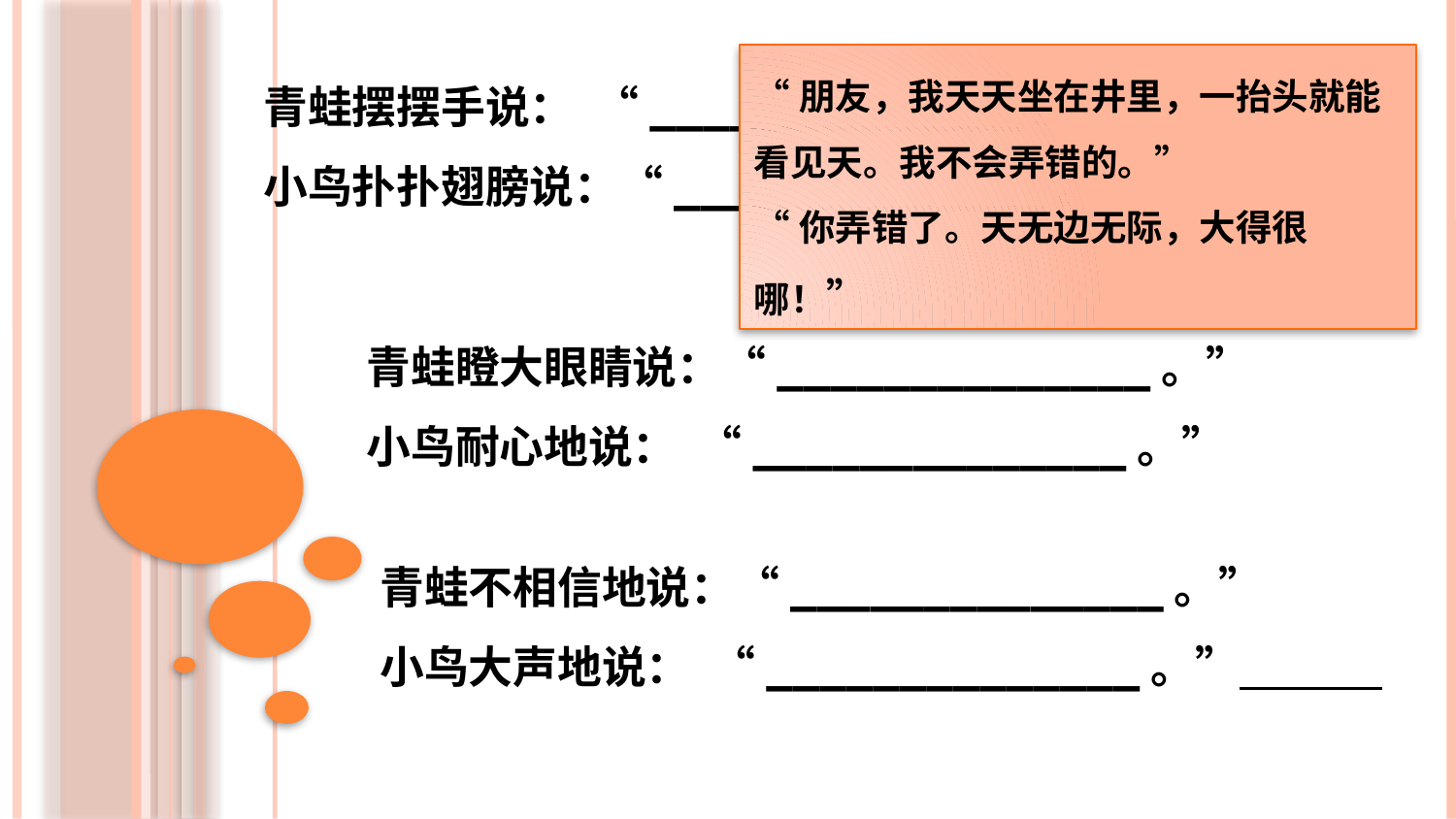

“朋友，我天天坐在井里，一抬头就能看见天。我不会弄错的。”
“你弄错了。天无边无际，大得很哪！”
青蛙摆摆手说：  “______________。”
小鸟扑扑翅膀说：“______________。”
青蛙瞪大眼睛说：“______________。”
小鸟耐心地说：  “______________。”
青蛙不相信地说：“______________。”
小鸟大声地说：  “______________。”